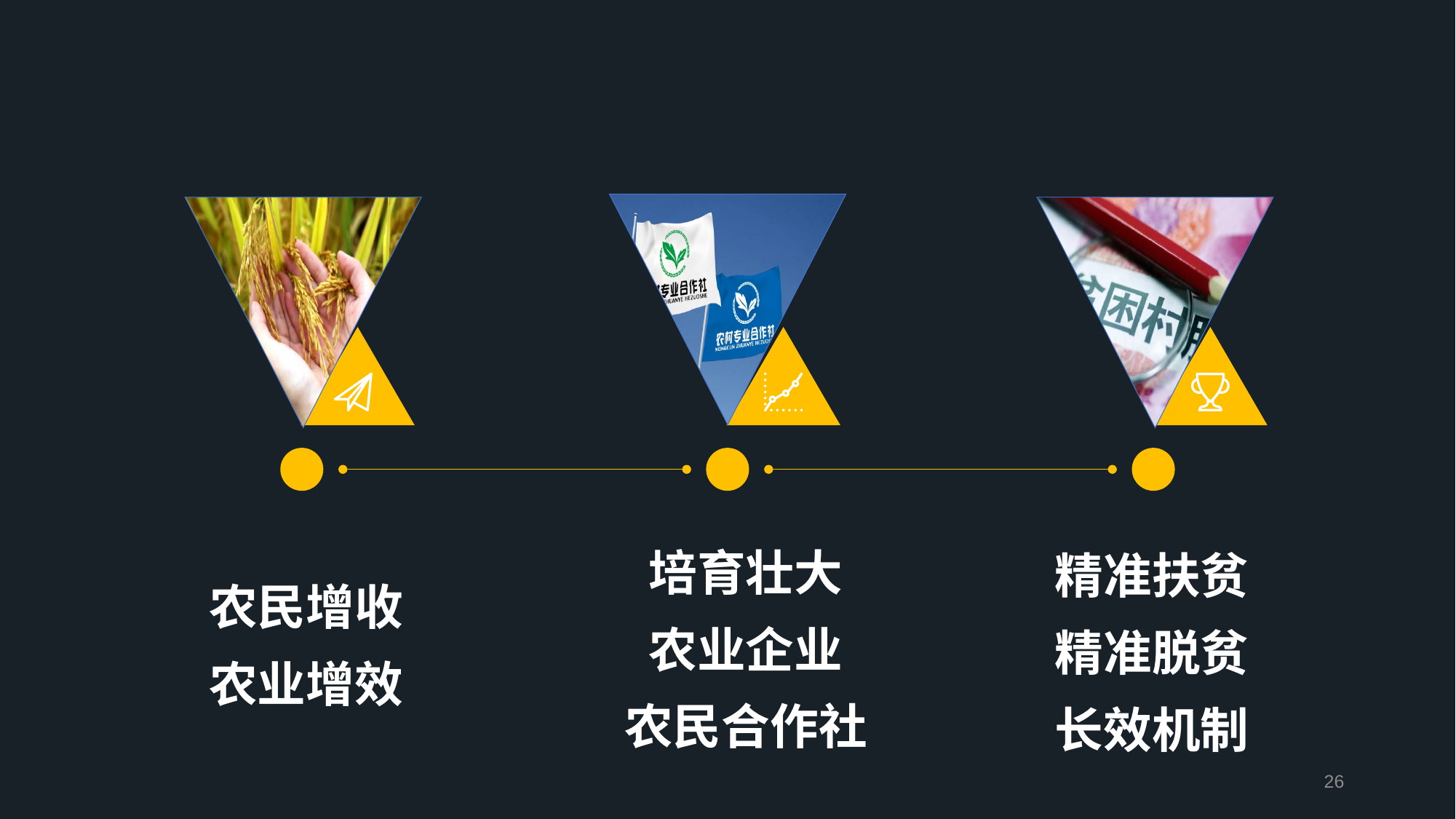

培育壮大
农业企业
农民合作社
精准扶贫
精准脱贫
长效机制
农民增收
农业增效
26